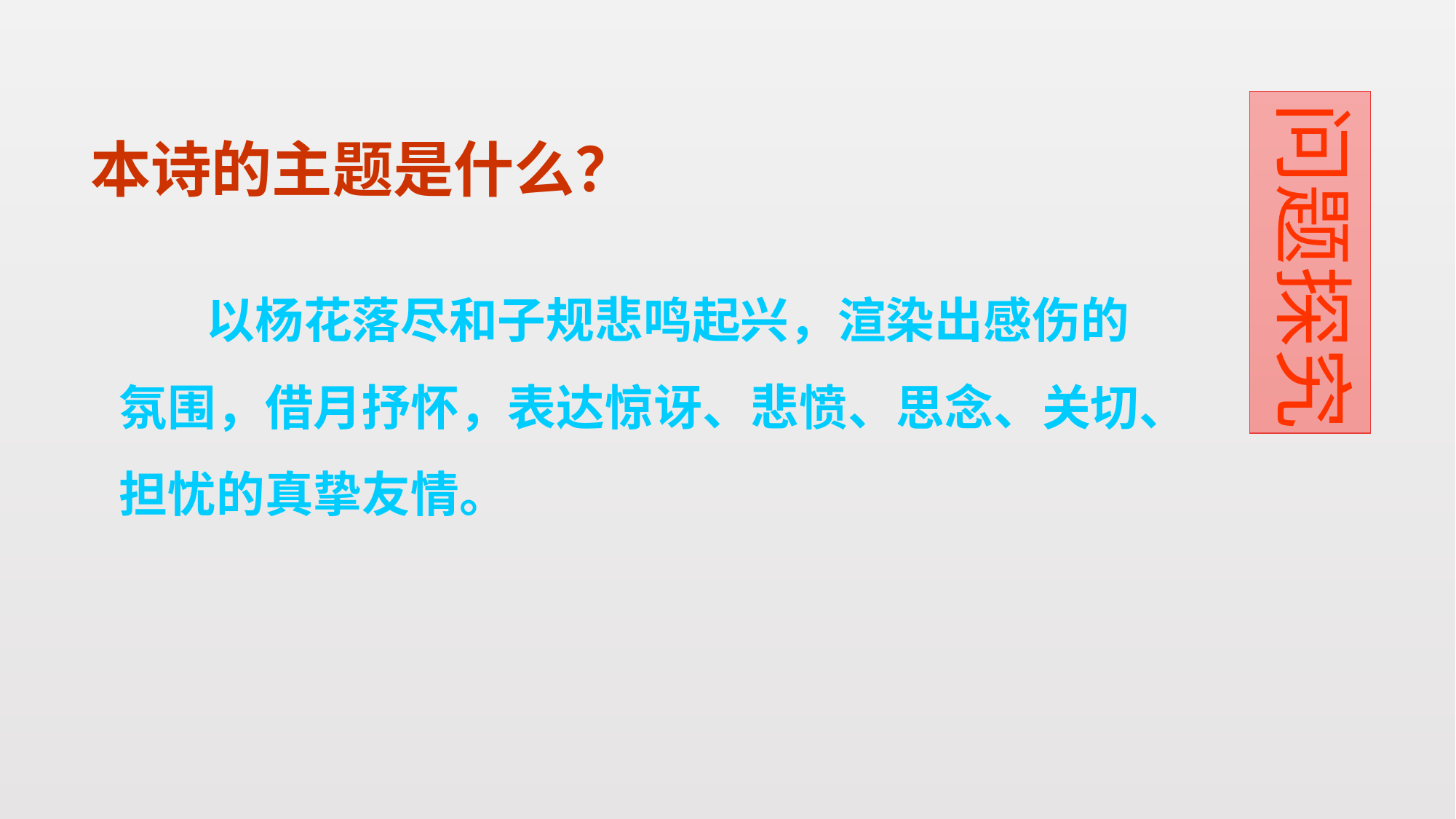

问题探究
本诗的主题是什么？
 以杨花落尽和子规悲鸣起兴，渲染出感伤的氛围，借月抒怀，表达惊讶、悲愤、思念、关切、担忧的真挚友情。